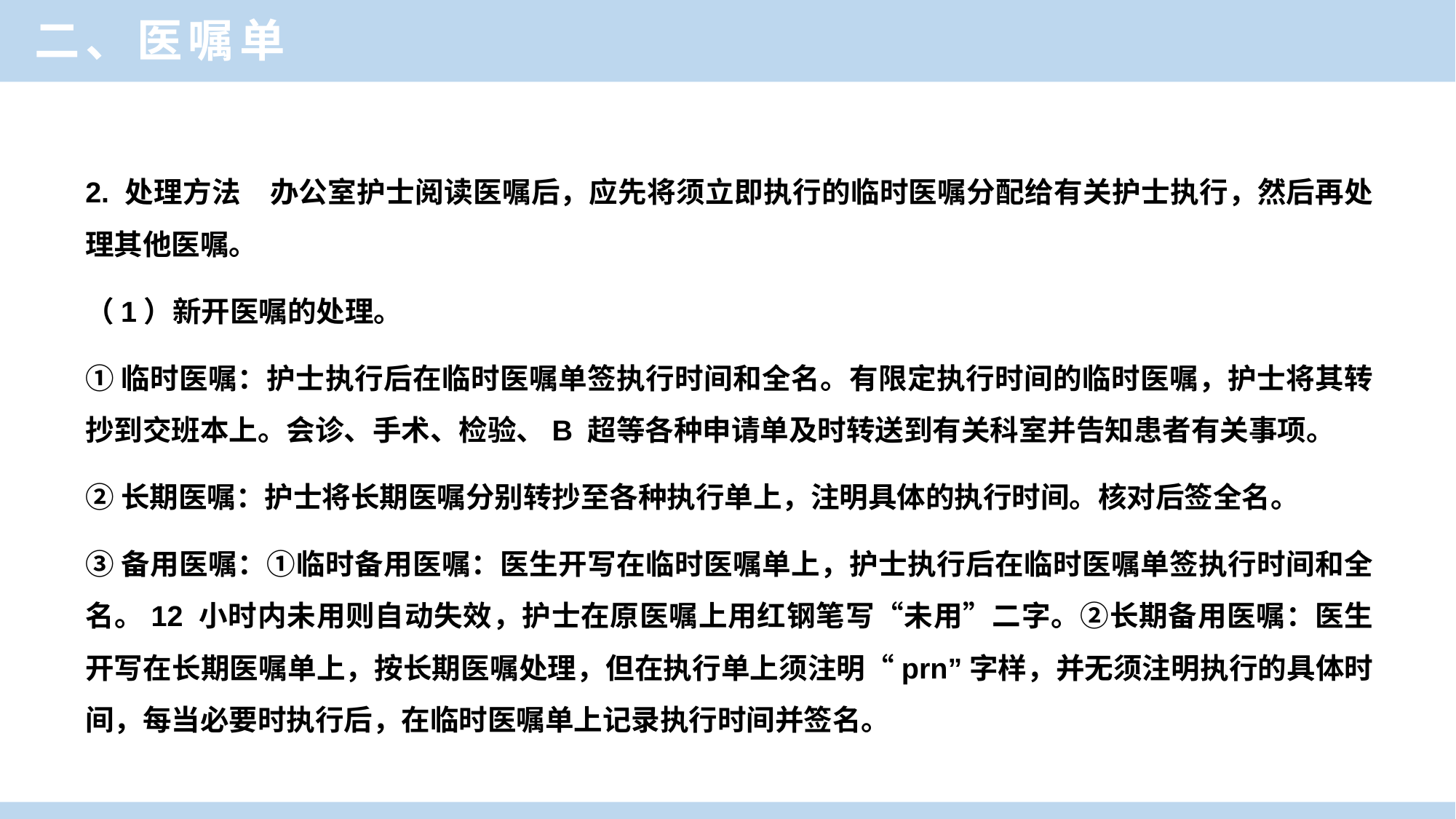

二、医嘱单
2. 处理方法　办公室护士阅读医嘱后，应先将须立即执行的临时医嘱分配给有关护士执行，然后再处理其他医嘱。
（1）新开医嘱的处理。
①临时医嘱：护士执行后在临时医嘱单签执行时间和全名。有限定执行时间的临时医嘱，护士将其转抄到交班本上。会诊、手术、检验、B 超等各种申请单及时转送到有关科室并告知患者有关事项。
②长期医嘱：护士将长期医嘱分别转抄至各种执行单上，注明具体的执行时间。核对后签全名。
③备用医嘱：①临时备用医嘱：医生开写在临时医嘱单上，护士执行后在临时医嘱单签执行时间和全名。12 小时内未用则自动失效，护士在原医嘱上用红钢笔写“未用”二字。②长期备用医嘱：医生开写在长期医嘱单上，按长期医嘱处理，但在执行单上须注明“prn”字样，并无须注明执行的具体时间，每当必要时执行后，在临时医嘱单上记录执行时间并签名。